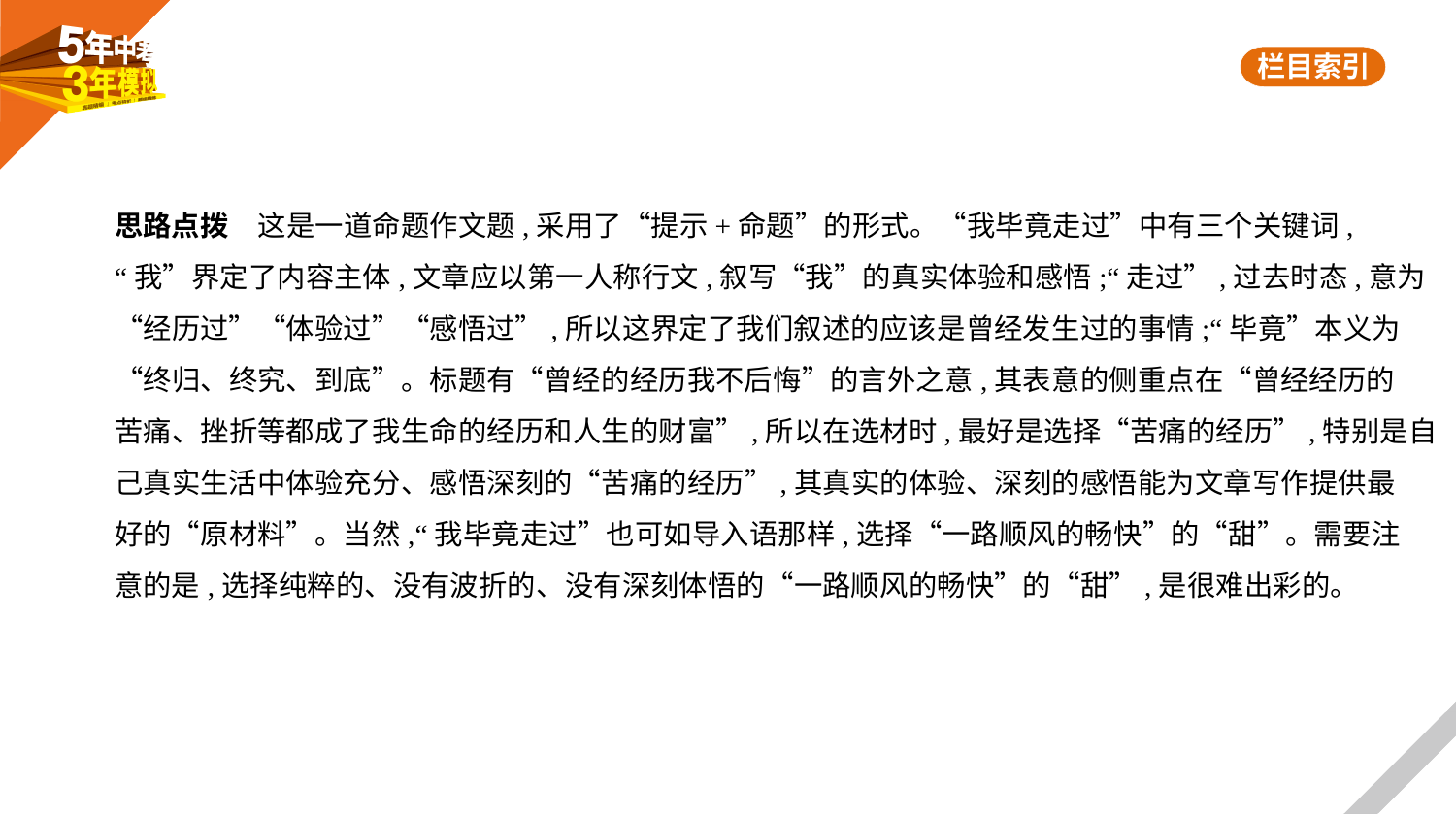

思路点拨　这是一道命题作文题,采用了“提示+命题”的形式。“我毕竟走过”中有三个关键词,
“我”界定了内容主体,文章应以第一人称行文,叙写“我”的真实体验和感悟;“走过”,过去时态,意为
“经历过”“体验过”“感悟过”,所以这界定了我们叙述的应该是曾经发生过的事情;“毕竟”本义为
“终归、终究、到底”。标题有“曾经的经历我不后悔”的言外之意,其表意的侧重点在“曾经经历的
苦痛、挫折等都成了我生命的经历和人生的财富”,所以在选材时,最好是选择“苦痛的经历”,特别是自
己真实生活中体验充分、感悟深刻的“苦痛的经历”,其真实的体验、深刻的感悟能为文章写作提供最
好的“原材料”。当然,“我毕竟走过”也可如导入语那样,选择“一路顺风的畅快”的“甜”。需要注
意的是,选择纯粹的、没有波折的、没有深刻体悟的“一路顺风的畅快”的“甜”,是很难出彩的。